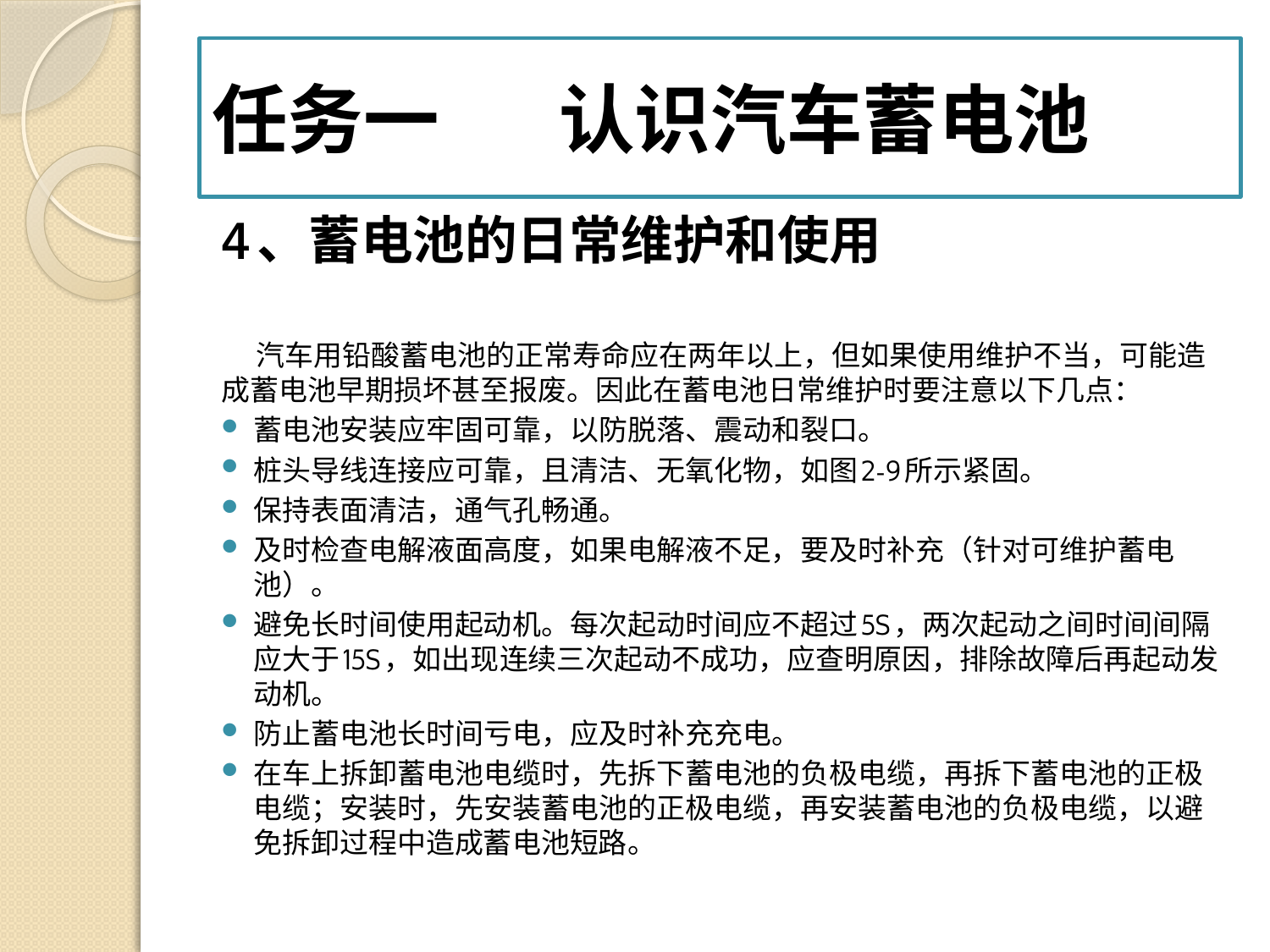

# 任务一       认识汽车蓄电池
4、蓄电池的日常维护和使用
     汽车用铅酸蓄电池的正常寿命应在两年以上，但如果使用维护不当，可能造成蓄电池早期损坏甚至报废。因此在蓄电池日常维护时要注意以下几点：
蓄电池安装应牢固可靠，以防脱落、震动和裂口。
桩头导线连接应可靠，且清洁、无氧化物，如图2-9所示紧固。
保持表面清洁，通气孔畅通。
及时检查电解液面高度，如果电解液不足，要及时补充（针对可维护蓄电池）。
避免长时间使用起动机。每次起动时间应不超过5S，两次起动之间时间间隔应大于15S，如出现连续三次起动不成功，应查明原因，排除故障后再起动发动机。
防止蓄电池长时间亏电，应及时补充充电。
在车上拆卸蓄电池电缆时，先拆下蓄电池的负极电缆，再拆下蓄电池的正极电缆；安装时，先安装蓄电池的正极电缆，再安装蓄电池的负极电缆，以避免拆卸过程中造成蓄电池短路。